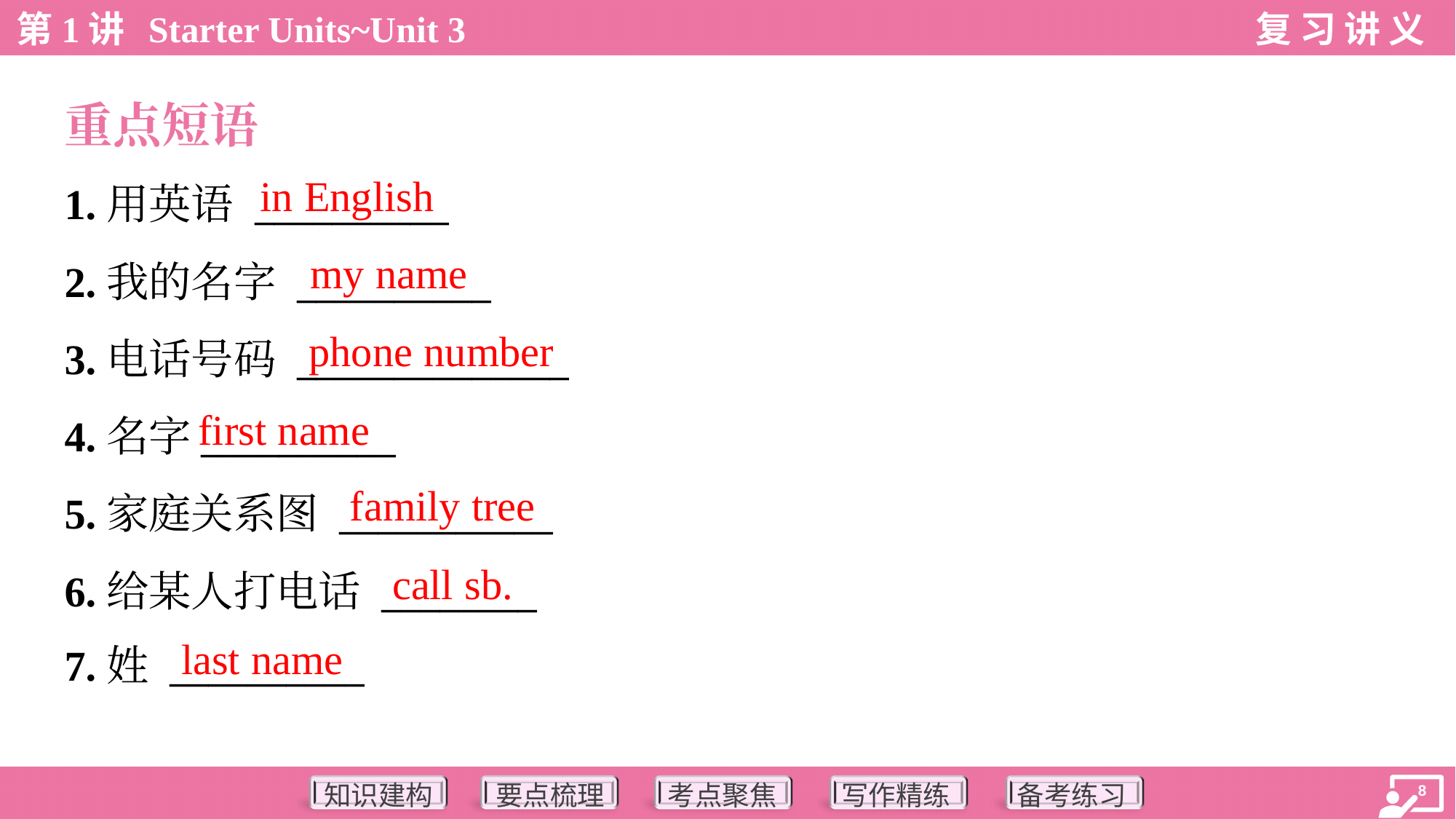

重点短语
in English
1.用英语 __________
2.我的名字 __________
3.电话号码 ______________
4.名字__________
5.家庭关系图 ___________
6.给某人打电话 ________
7.姓 __________
my name
phone number
first name
family tree
call sb.
last name